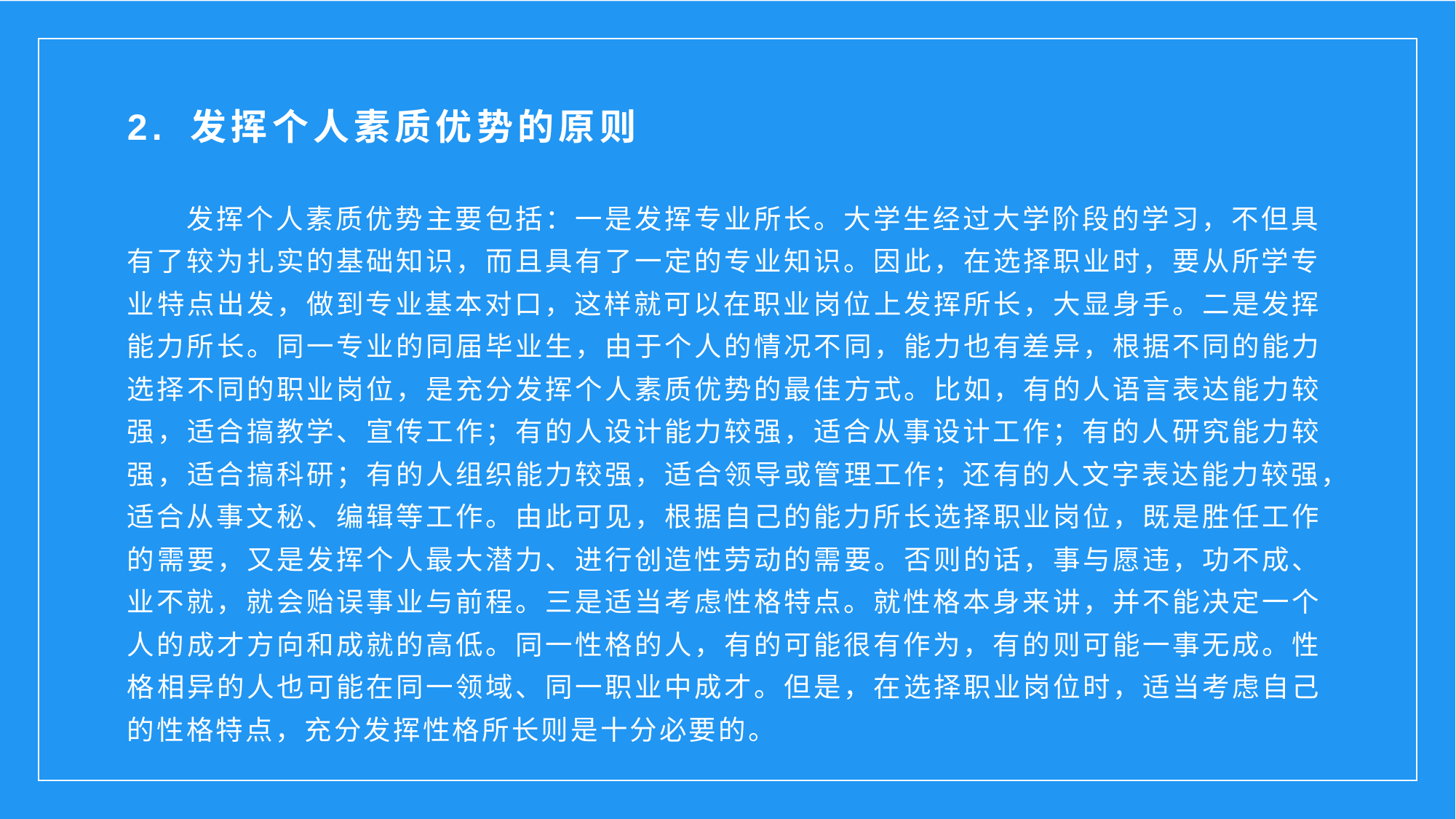

2. 发挥个人素质优势的原则
发挥个人素质优势主要包括：一是发挥专业所长。大学生经过大学阶段的学习，不但具有了较为扎实的基础知识，而且具有了一定的专业知识。因此，在选择职业时，要从所学专业特点出发，做到专业基本对口，这样就可以在职业岗位上发挥所长，大显身手。二是发挥能力所长。同一专业的同届毕业生，由于个人的情况不同，能力也有差异，根据不同的能力选择不同的职业岗位，是充分发挥个人素质优势的最佳方式。比如，有的人语言表达能力较强，适合搞教学、宣传工作；有的人设计能力较强，适合从事设计工作；有的人研究能力较强，适合搞科研；有的人组织能力较强，适合领导或管理工作；还有的人文字表达能力较强，适合从事文秘、编辑等工作。由此可见，根据自己的能力所长选择职业岗位，既是胜任工作的需要，又是发挥个人最大潜力、进行创造性劳动的需要。否则的话，事与愿违，功不成、业不就，就会贻误事业与前程。三是适当考虑性格特点。就性格本身来讲，并不能决定一个人的成才方向和成就的高低。同一性格的人，有的可能很有作为，有的则可能一事无成。性格相异的人也可能在同一领域、同一职业中成才。但是，在选择职业岗位时，适当考虑自己的性格特点，充分发挥性格所长则是十分必要的。